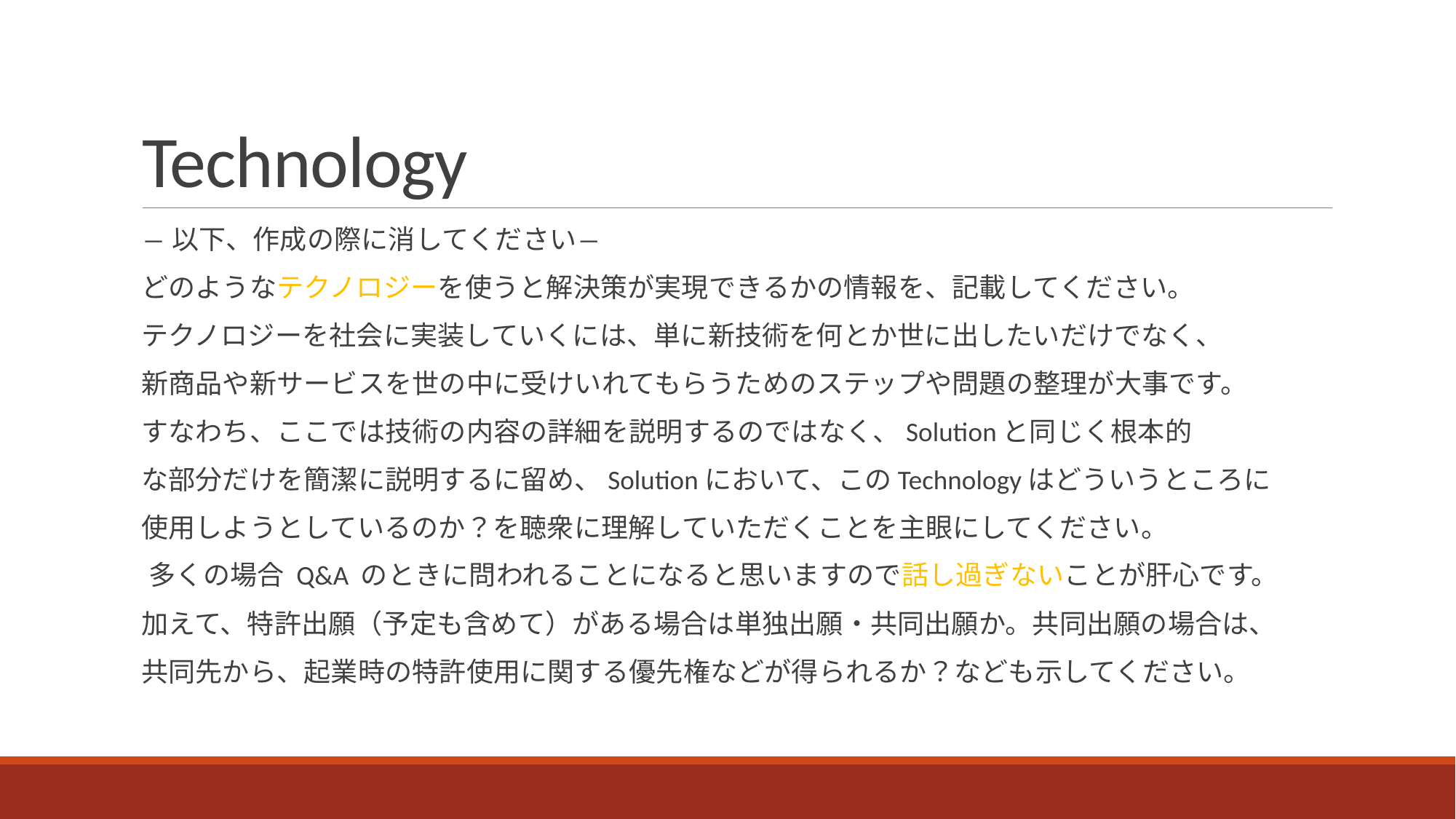

# Technology
―以下、作成の際に消してください―
どのようなテクノロジーを使うと解決策が実現できるかの情報を、記載してください。
テクノロジーを社会に実装していくには、単に新技術を何とか世に出したいだけでなく、
新商品や新サービスを世の中に受けいれてもらうためのステップや問題の整理が大事です。
すなわち、ここでは技術の内容の詳細を説明するのではなく、Solutionと同じく根本的
な部分だけを簡潔に説明するに留め、Solutionにおいて、このTechnologyはどういうところに
使用しようとしているのか？を聴衆に理解していただくことを主眼にしてください。
  多くの場合 Q&A のときに問われることになると思いますので話し過ぎないことが肝心です。
加えて、特許出願（予定も含めて）がある場合は単独出願・共同出願か。共同出願の場合は、
共同先から、起業時の特許使用に関する優先権などが得られるか？なども示してください。